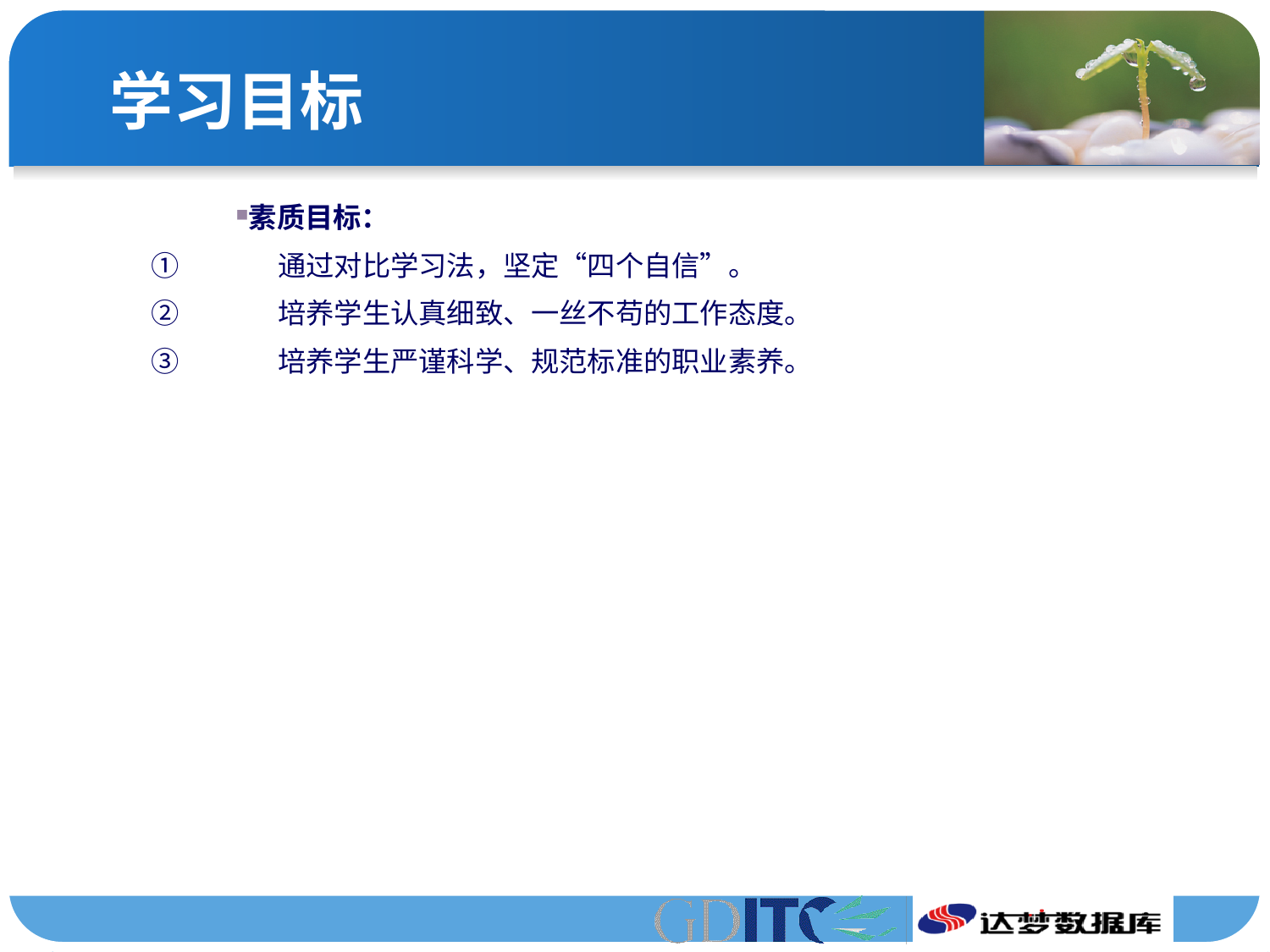

# 学习目标
素质目标：
①　	通过对比学习法，坚定“四个自信”。
②　	培养学生认真细致、一丝不苟的工作态度。
③　	培养学生严谨科学、规范标准的职业素养。